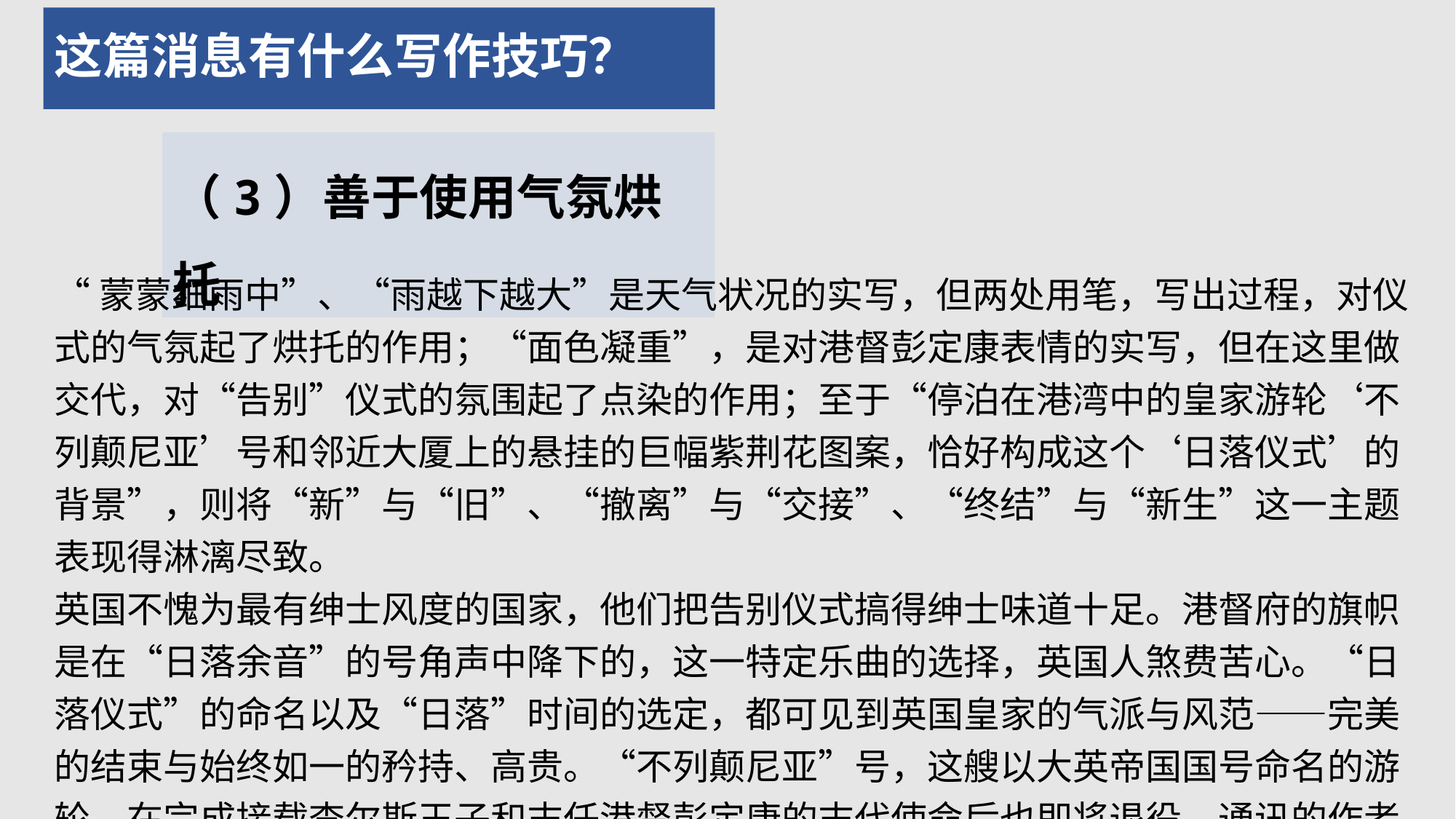

# 这篇消息有什么写作技巧？
（3）善于使用气氛烘托
“蒙蒙细雨中”、“雨越下越大”是天气状况的实写，但两处用笔，写出过程，对仪式的气氛起了烘托的作用；“面色凝重”，是对港督彭定康表情的实写，但在这里做交代，对“告别”仪式的氛围起了点染的作用；至于“停泊在港湾中的皇家游轮‘不列颠尼亚’号和邻近大厦上的悬挂的巨幅紫荆花图案，恰好构成这个‘日落仪式’的背景”，则将“新”与“旧”、“撤离”与“交接”、“终结”与“新生”这一主题表现得淋漓尽致。
英国不愧为最有绅士风度的国家，他们把告别仪式搞得绅士味道十足。港督府的旗帜是在“日落余音”的号角声中降下的，这一特定乐曲的选择，英国人煞费苦心。“日落仪式”的命名以及“日落”时间的选定，都可见到英国皇家的气派与风范——完美的结束与始终如一的矜持、高贵。“不列颠尼亚”号，这艘以大英帝国国号命名的游轮，在完成接载查尔斯王子和末任港督彭定康的末代使命后也即将退役。通讯的作者正是抓住了这些特点，用侧面烘托的手法，烘托了主题。